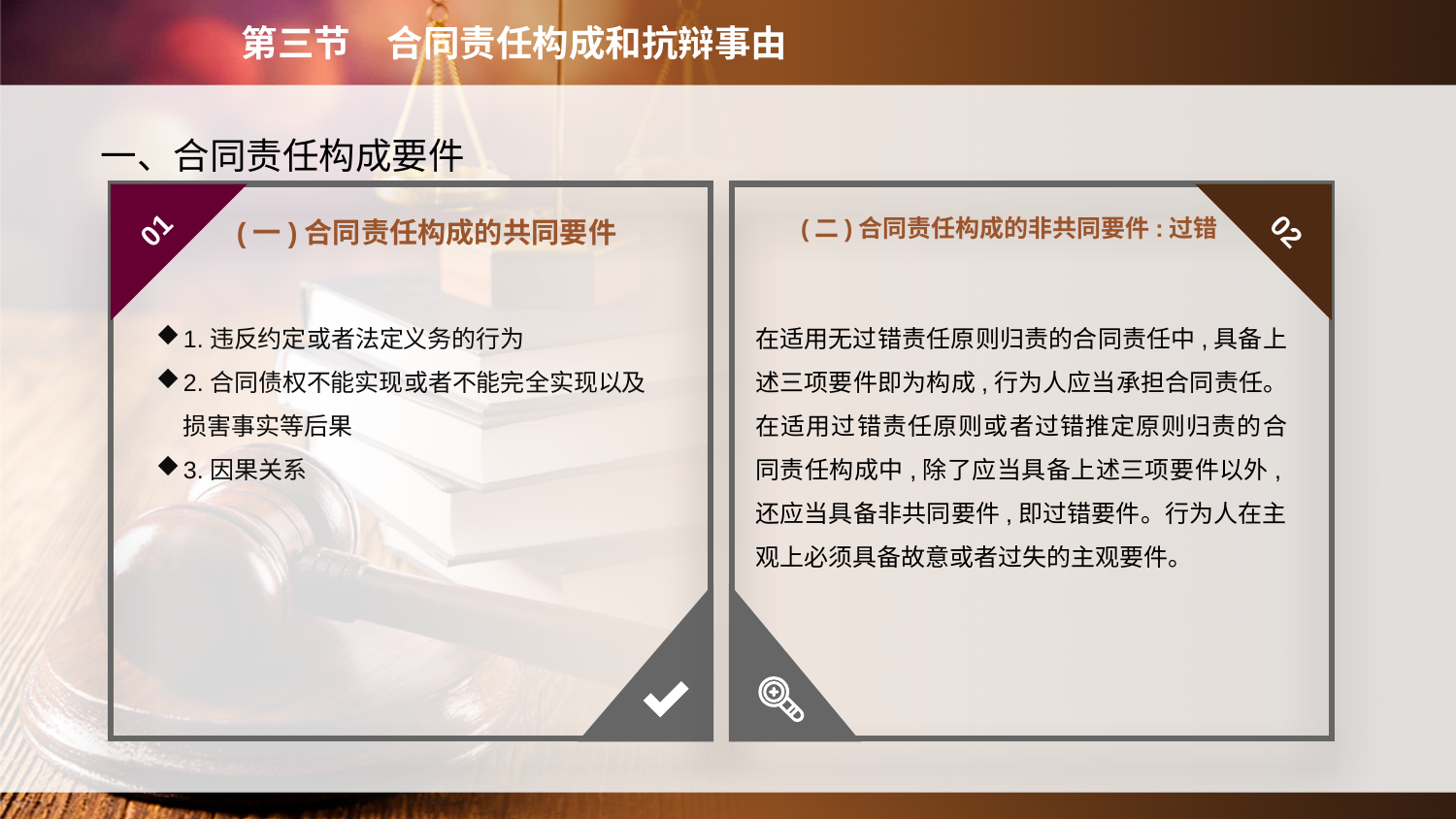

第三节　合同责任构成和抗辩事由
　　一、合同责任构成要件

(二)合同责任构成的非共同要件:过错
01
02
(一)合同责任构成的共同要件
1.违反约定或者法定义务的行为
2.合同债权不能实现或者不能完全实现以及损害事实等后果
3.因果关系

在适用无过错责任原则归责的合同责任中,具备上述三项要件即为构成,行为人应当承担合同责任。在适用过错责任原则或者过错推定原则归责的合同责任构成中,除了应当具备上述三项要件以外,还应当具备非共同要件,即过错要件。行为人在主观上必须具备故意或者过失的主观要件。